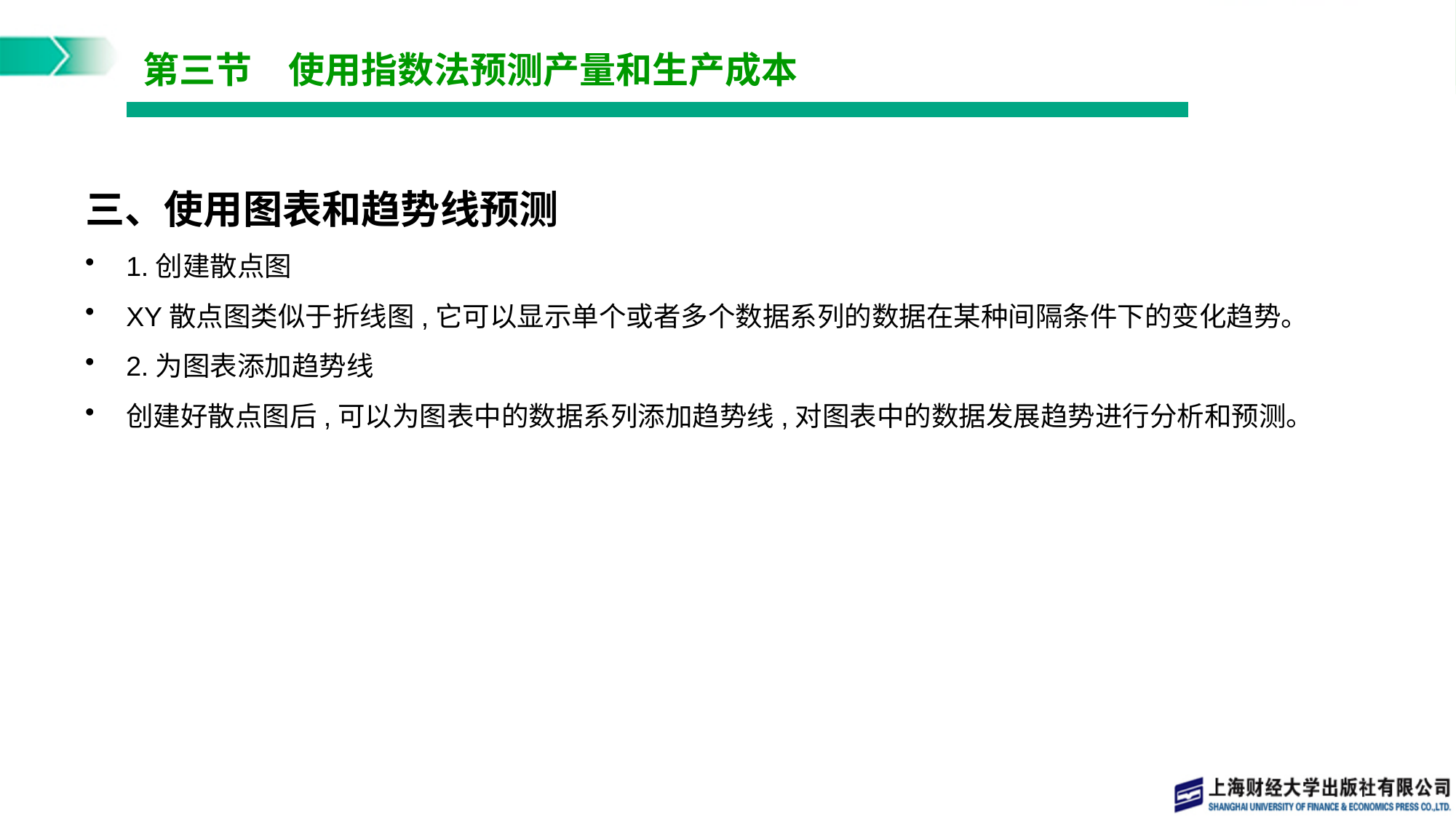

# 第三节　使用指数法预测产量和生产成本
三、使用图表和趋势线预测
1.创建散点图
XY散点图类似于折线图,它可以显示单个或者多个数据系列的数据在某种间隔条件下的变化趋势。
2.为图表添加趋势线
创建好散点图后,可以为图表中的数据系列添加趋势线,对图表中的数据发展趋势进行分析和预测。